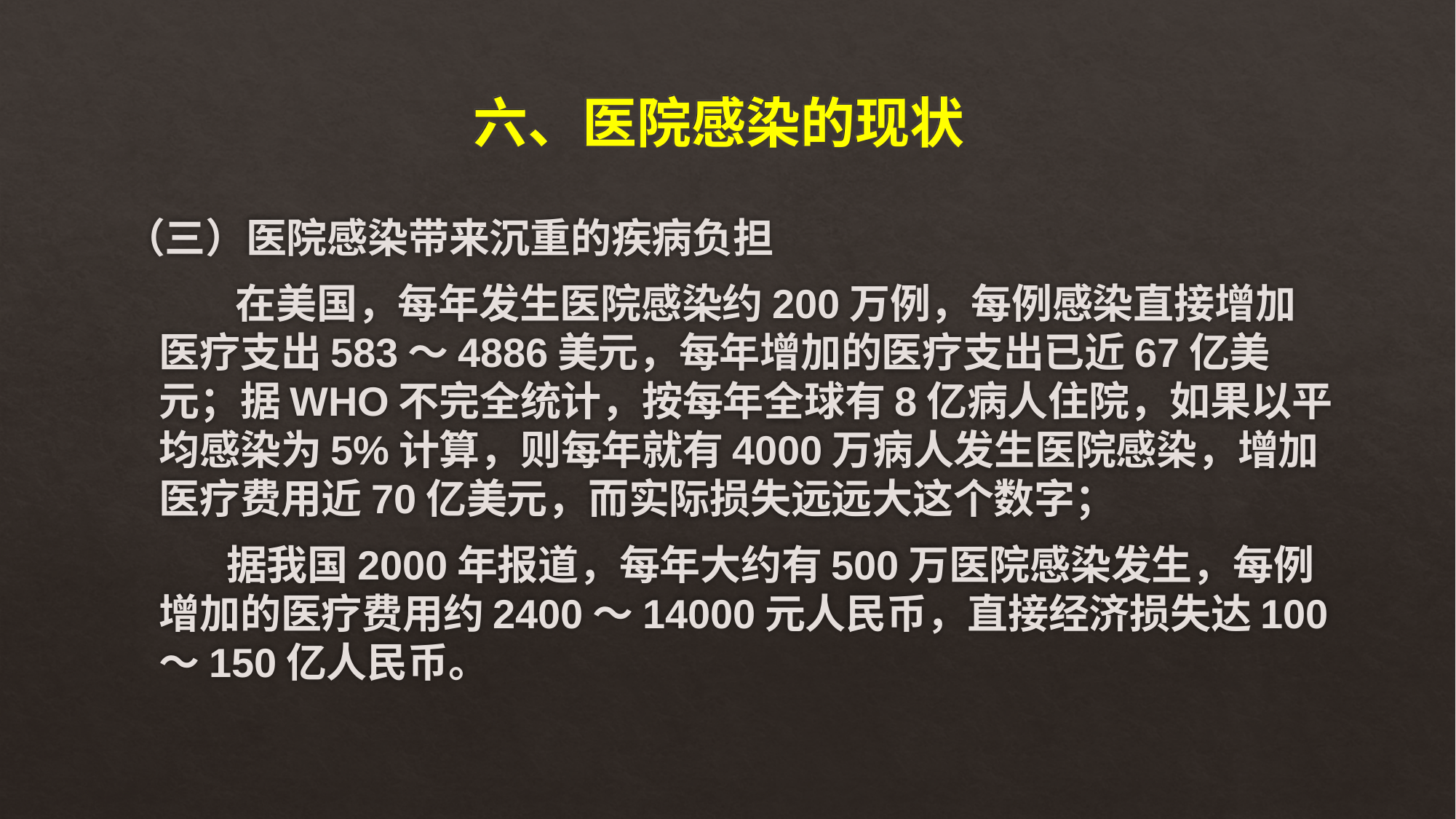

# 六、医院感染的现状
（三）医院感染带来沉重的疾病负担
           在美国，每年发生医院感染约200万例，每例感染直接增加医疗支出583～4886美元，每年增加的医疗支出已近67亿美元；据WHO不完全统计，按每年全球有8亿病人住院，如果以平均感染为5%计算，则每年就有4000万病人发生医院感染，增加医疗费用近70亿美元，而实际损失远远大这个数字；
          据我国2000年报道，每年大约有500万医院感染发生，每例增加的医疗费用约2400～14000元人民币，直接经济损失达100～150亿人民币。